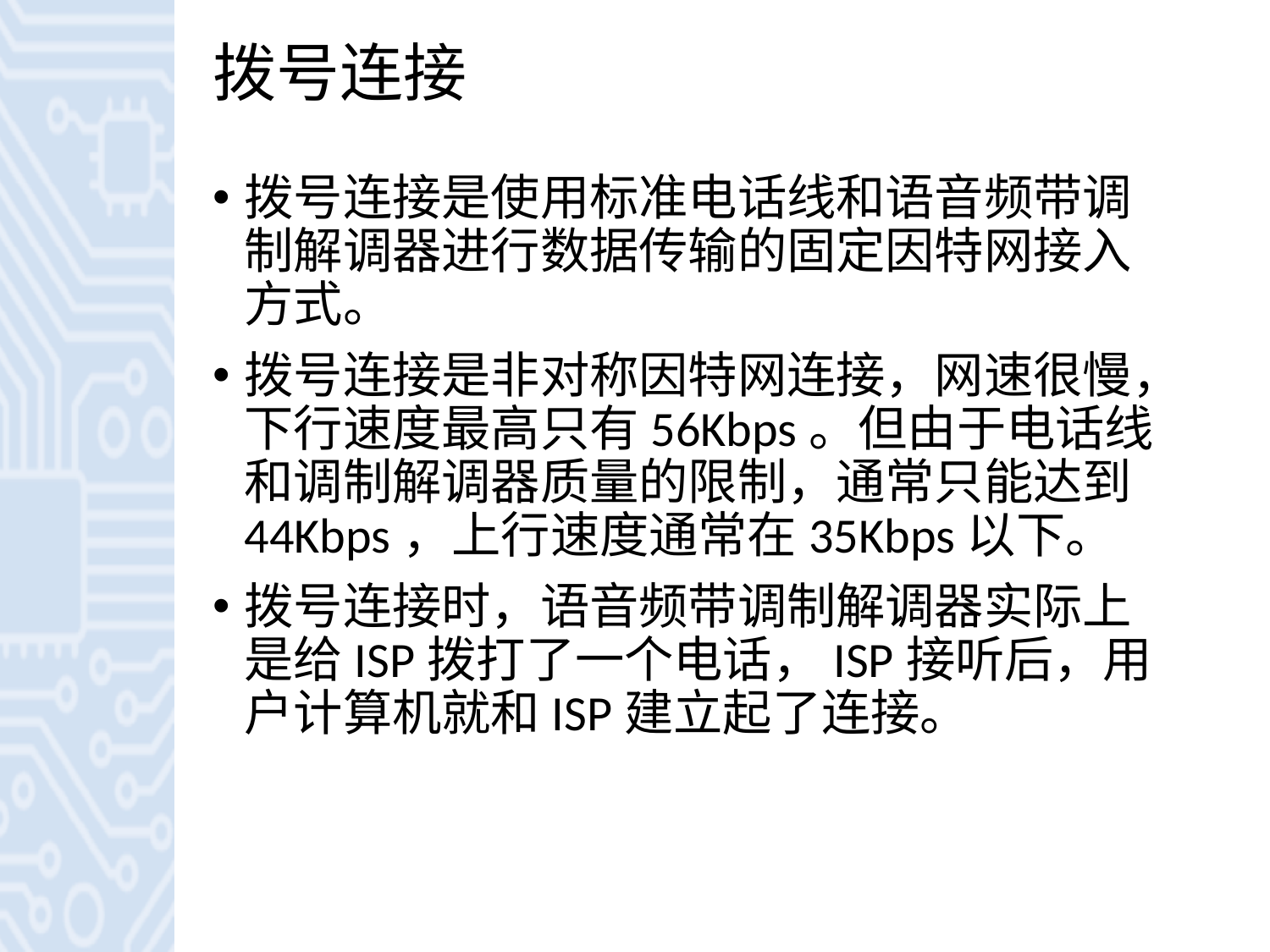

# 拨号连接
拨号连接是使用标准电话线和语音频带调制解调器进行数据传输的固定因特网接入方式。
拨号连接是非对称因特网连接，网速很慢，下行速度最高只有56Kbps。但由于电话线和调制解调器质量的限制，通常只能达到44Kbps，上行速度通常在35Kbps以下。
拨号连接时，语音频带调制解调器实际上是给ISP拨打了一个电话，ISP接听后，用户计算机就和ISP建立起了连接。